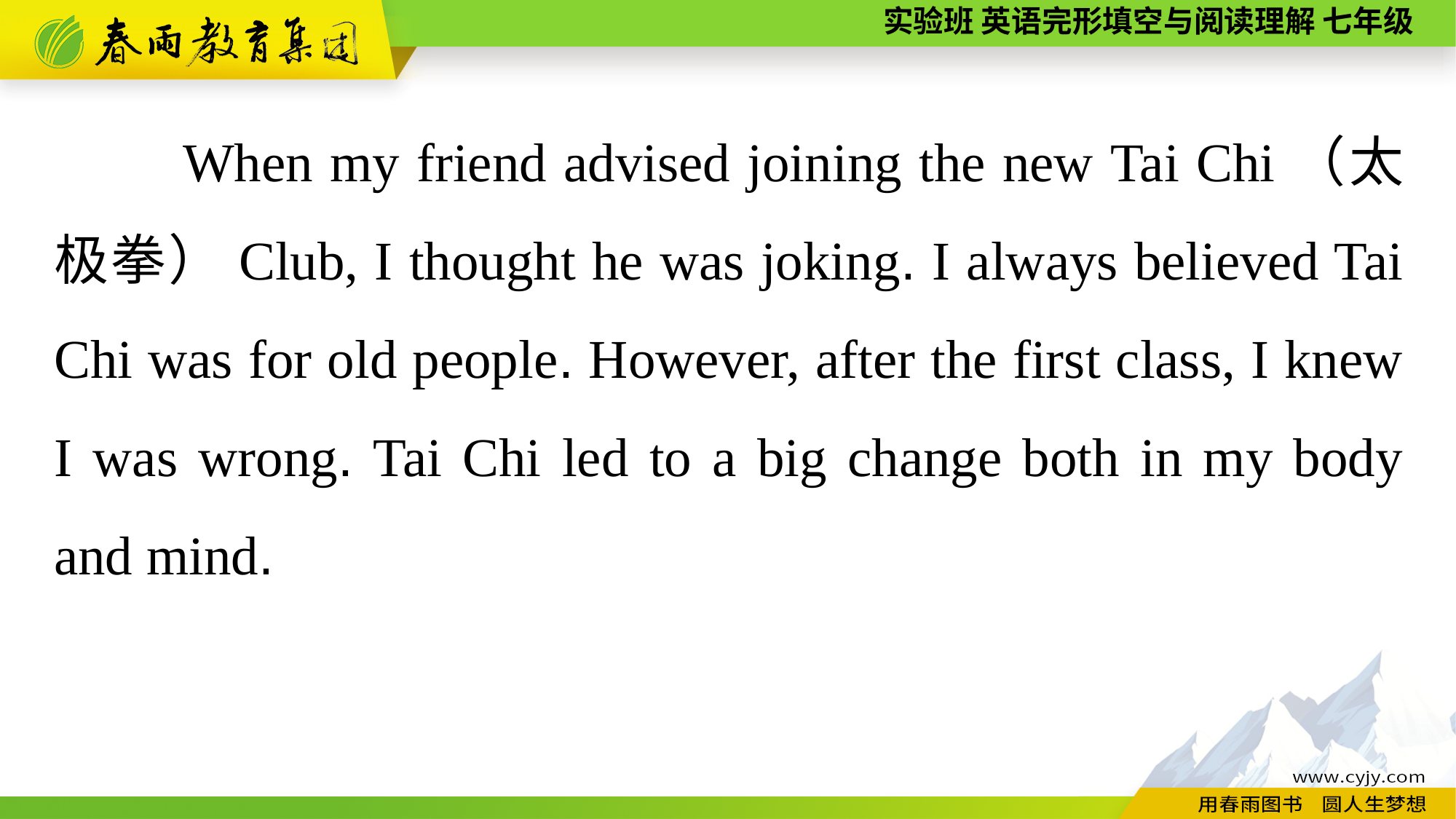

When my friend advised joining the new Tai Chi（太极拳）Club, I thought he was joking. I always believed Tai Chi was for old people. However, after the first class, I knew I was wrong. Tai Chi led to a big change both in my body and mind.